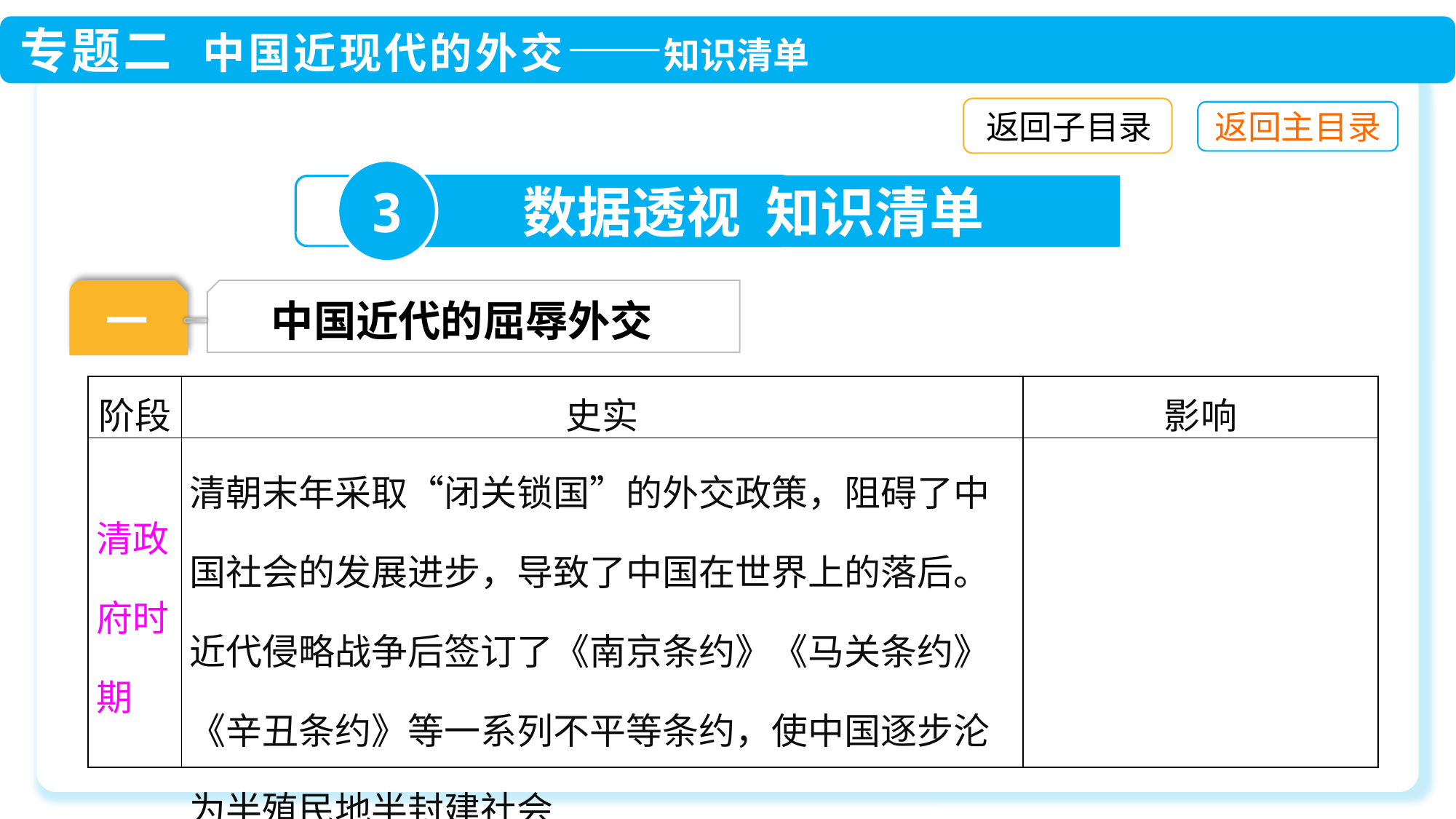

返回子目录
3

数据透视  知识清单
一
中国近代的屈辱外交

| 阶段 | 史实 | 影响 |
| --- | --- | --- |
| 清政府时期 | 清朝末年采取“闭关锁国”的外交政策，阻碍了中国社会的发展进步，导致了中国在世界上的落后。近代侵略战争后签订了《南京条约》《马关条约》《辛丑条约》等一系列不平等条约，使中国逐步沦为半殖民地半封建社会 |  |